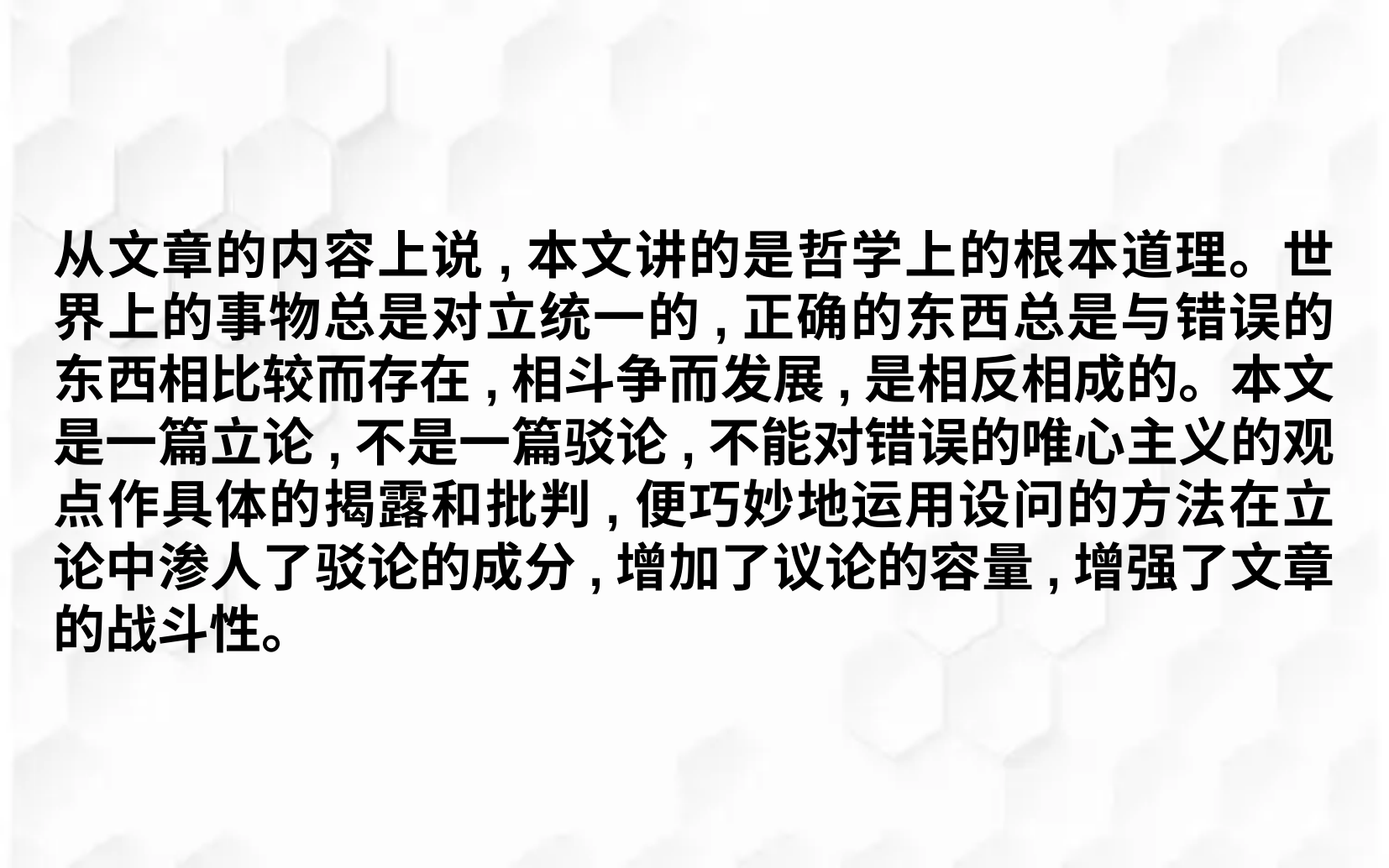

从文章的内容上说,本文讲的是哲学上的根本道理。世界上的事物总是对立统一的,正确的东西总是与错误的东西相比较而存在,相斗争而发展,是相反相成的。本文是一篇立论,不是一篇驳论,不能对错误的唯心主义的观点作具体的揭露和批判,便巧妙地运用设问的方法在立论中渗人了驳论的成分,增加了议论的容量,增强了文章的战斗性。